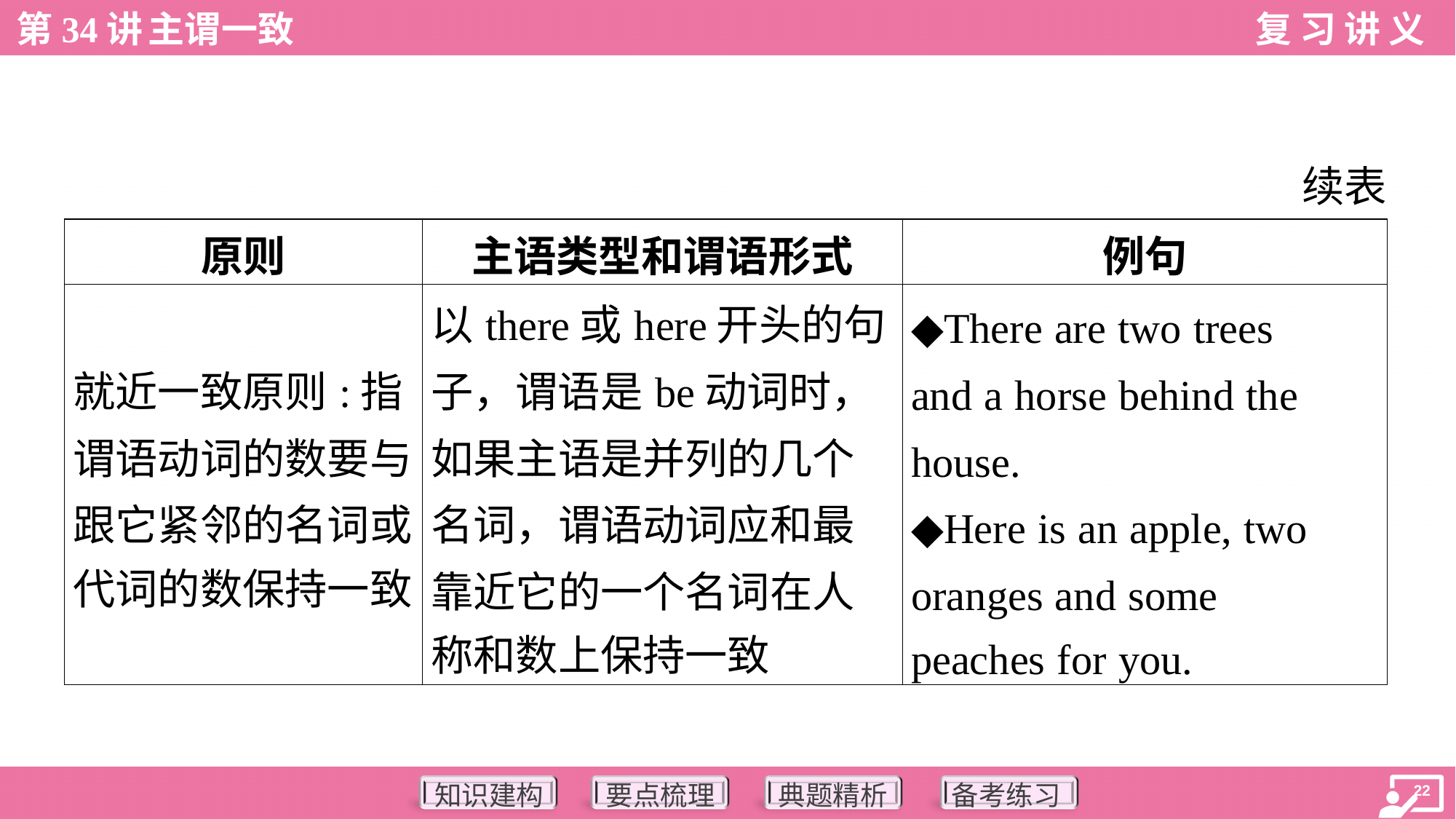

续表
| 原则 | 主语类型和谓语形式 | 例句 |
| --- | --- | --- |
| 就近一致原则:指 谓语动词的数要与 跟它紧邻的名词或 代词的数保持一致 | 以there或here开头的句 子，谓语是be动词时， 如果主语是并列的几个 名词，谓语动词应和最 靠近它的一个名词在人 称和数上保持一致 | ◆There are two trees and a horse behind the house. ◆Here is an apple, two oranges and some peaches for you. |